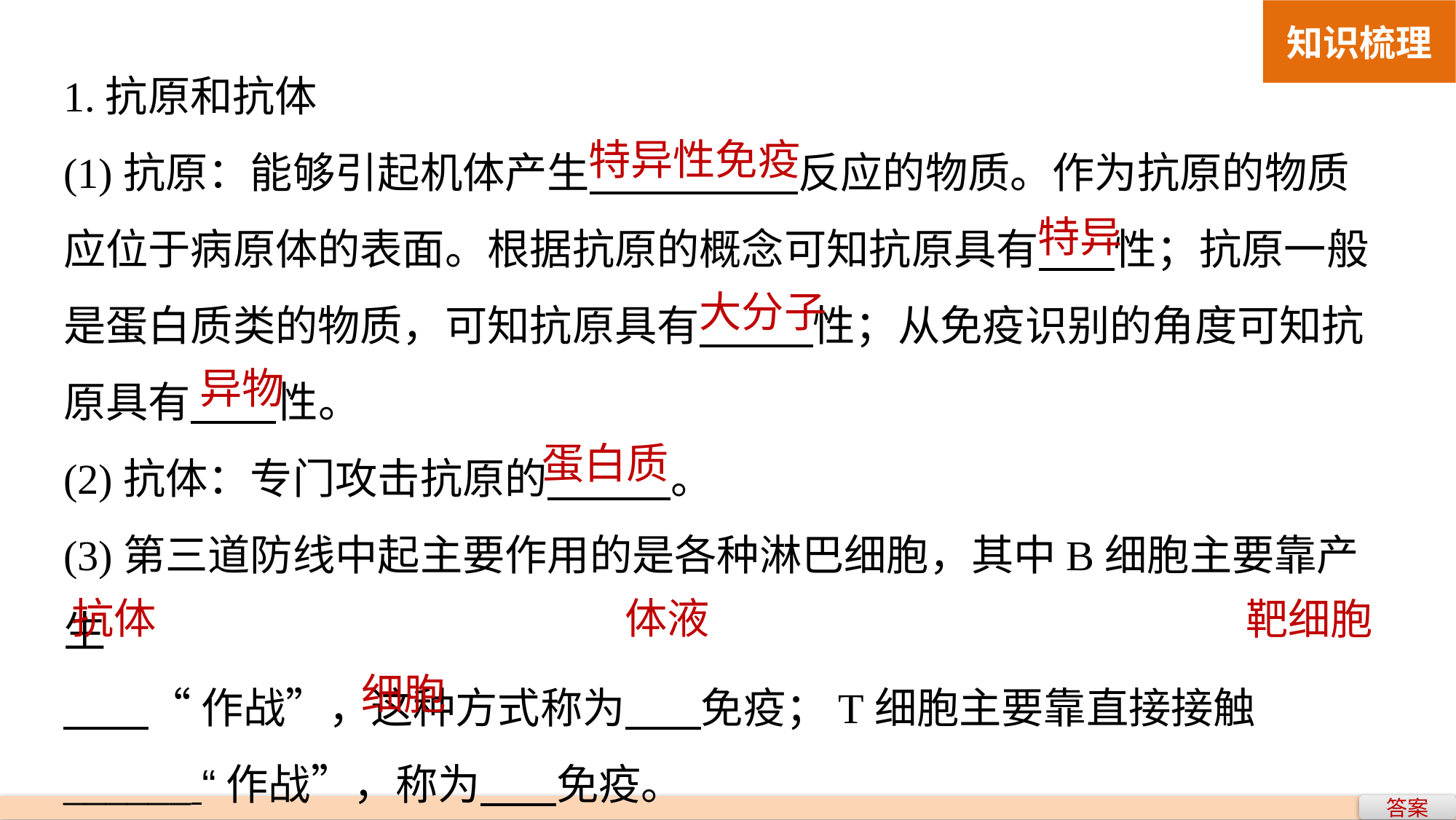

知识梳理
1.抗原和抗体
(1)抗原：能够引起机体产生                      反应的物质。作为抗原的物质应位于病原体的表面。根据抗原的概念可知抗原具有        性；抗原一般是蛋白质类的物质，可知抗原具有            性；从免疫识别的角度可知抗原具有         性。
(2)抗体：专门攻击抗原的             。
(3)第三道防线中起主要作用的是各种淋巴细胞，其中B细胞主要靠产生
         “作战”，这种方式称为        免疫；T细胞主要靠直接接触______ “作战”，称为        免疫。
特异性免疫
特异
大分子
异物
蛋白质
抗体
体液
靶细胞
细胞
答案